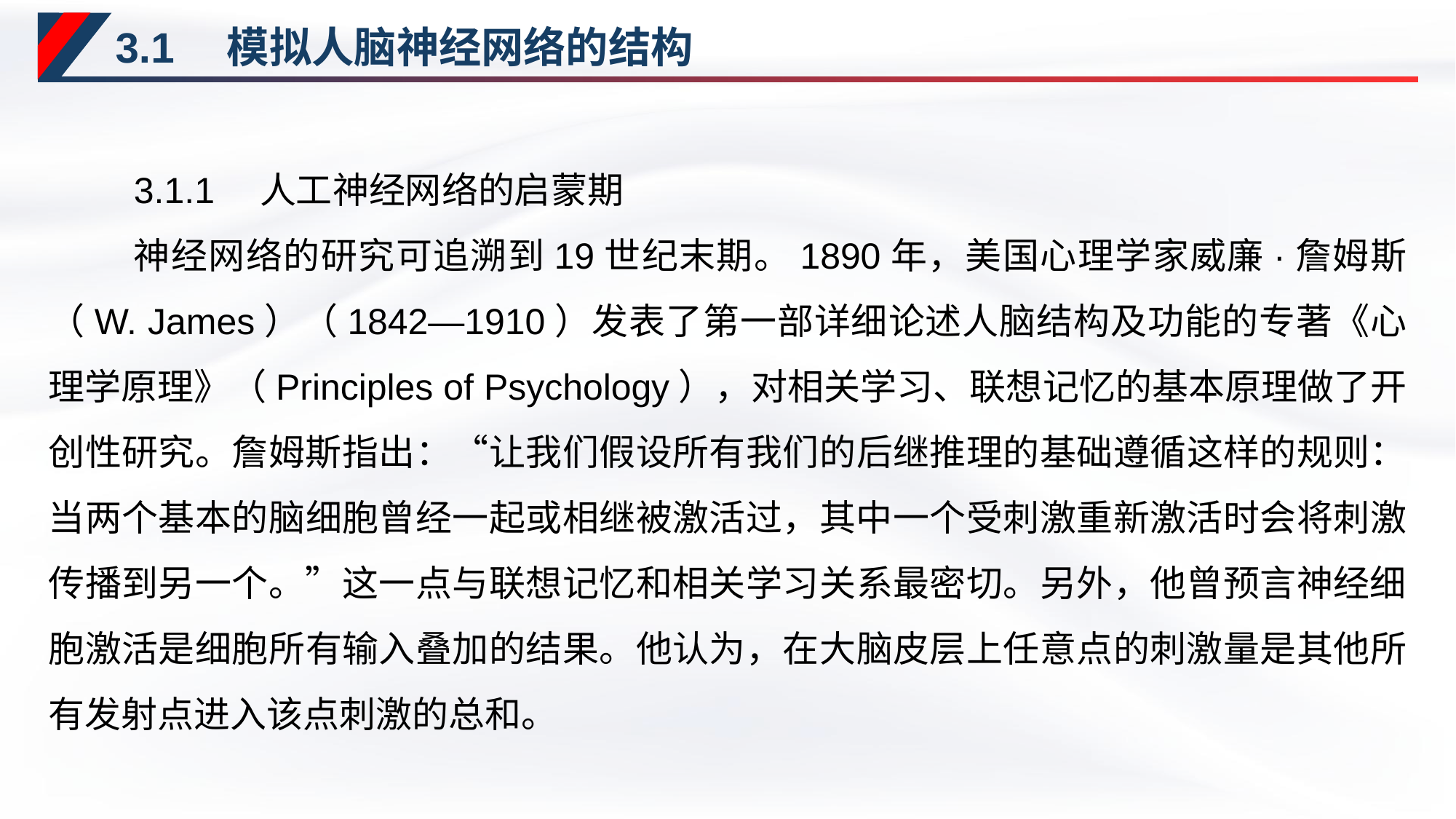

# 3.1　模拟人脑神经网络的结构
3.1.1　人工神经网络的启蒙期
神经网络的研究可追溯到19世纪末期。1890年，美国心理学家威廉·詹姆斯（W. James）（1842—1910）发表了第一部详细论述人脑结构及功能的专著《心理学原理》（Principles of Psychology），对相关学习、联想记忆的基本原理做了开创性研究。詹姆斯指出：“让我们假设所有我们的后继推理的基础遵循这样的规则：当两个基本的脑细胞曾经一起或相继被激活过，其中一个受刺激重新激活时会将刺激传播到另一个。”这一点与联想记忆和相关学习关系最密切。另外，他曾预言神经细胞激活是细胞所有输入叠加的结果。他认为，在大脑皮层上任意点的刺激量是其他所有发射点进入该点刺激的总和。